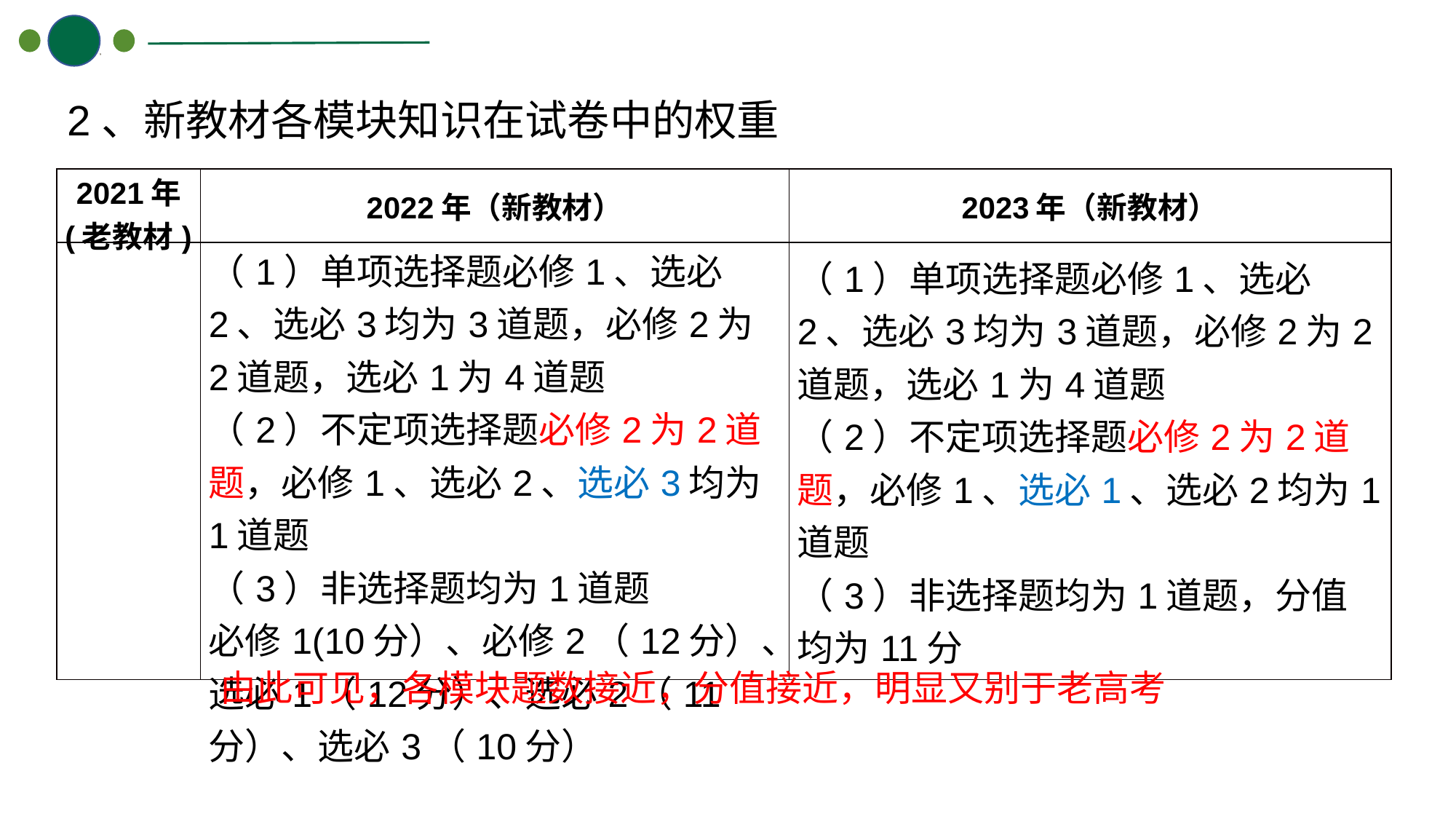

2、新教材各模块知识在试卷中的权重
| 2021年 (老教材) | 2022年（新教材） | 2023年（新教材） |
| --- | --- | --- |
|  | （1）单项选择题必修1、选必2、选必3均为3道题，必修2为2道题，选必1为4道题 （2）不定项选择题必修2为2道题，必修1、选必2、选必3均为1道题 （3）非选择题均为1道题 必修1(10分）、必修2（12分）、选必1（12分）、选必2（11分）、选必3（10分） | （1）单项选择题必修1、选必2、选必3均为3道题，必修2为2道题，选必1为4道题 （2）不定项选择题必修2为2道题，必修1、选必1、选必2均为1道题 （3）非选择题均为1道题，分值均为11分 |
由此可见，各模块题数接近，分值接近，明显又别于老高考